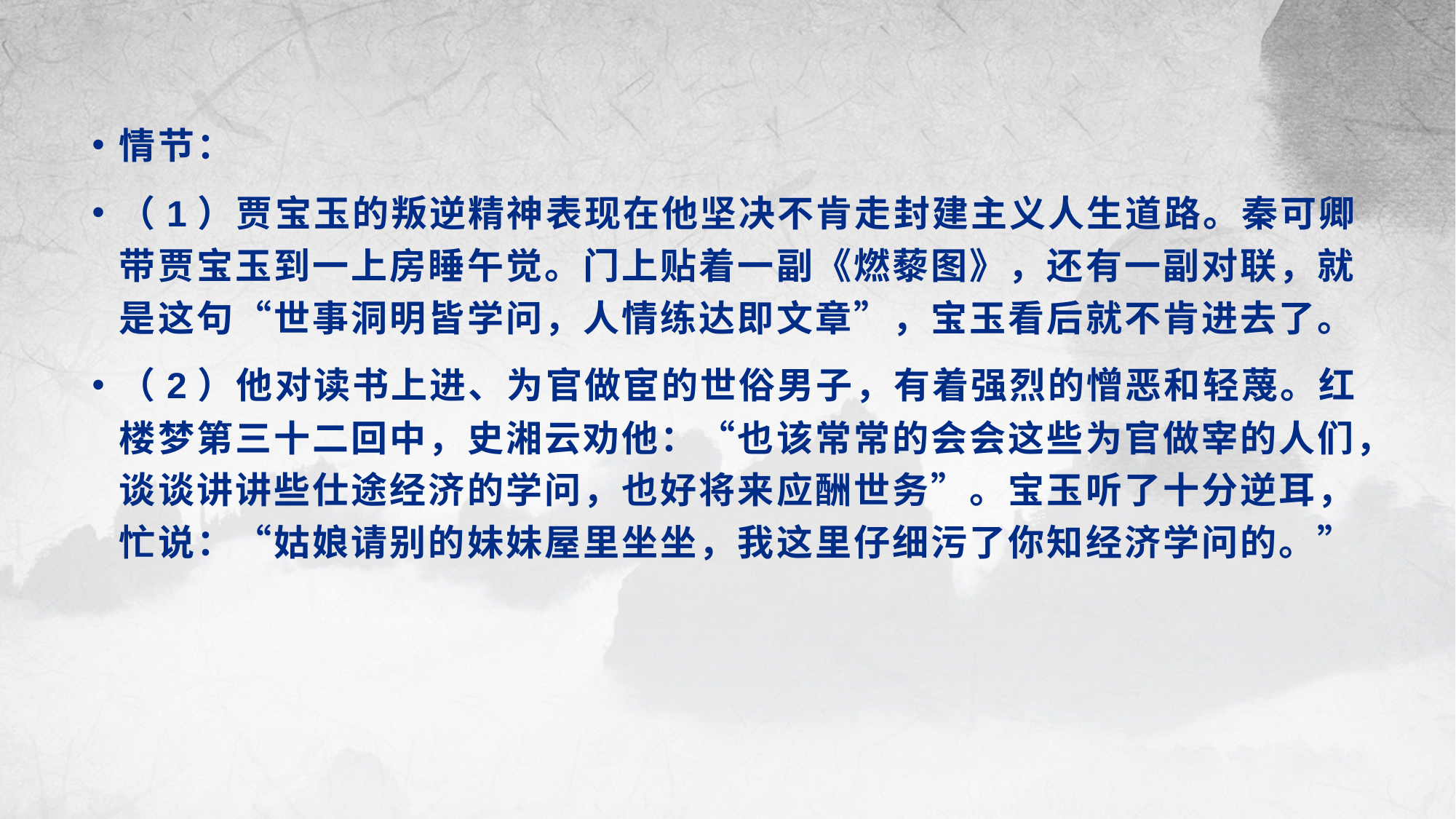

情节：
（1）贾宝玉的叛逆精神表现在他坚决不肯走封建主义人生道路。秦可卿带贾宝玉到一上房睡午觉。门上贴着一副《燃藜图》，还有一副对联，就是这句“世事洞明皆学问，人情练达即文章”，宝玉看后就不肯进去了。
（2）他对读书上进、为官做宦的世俗男子，有着强烈的憎恶和轻蔑。红楼梦第三十二回中，史湘云劝他：“也该常常的会会这些为官做宰的人们，谈谈讲讲些仕途经济的学问，也好将来应酬世务”。宝玉听了十分逆耳，忙说：“姑娘请别的妹妹屋里坐坐，我这里仔细污了你知经济学问的。”